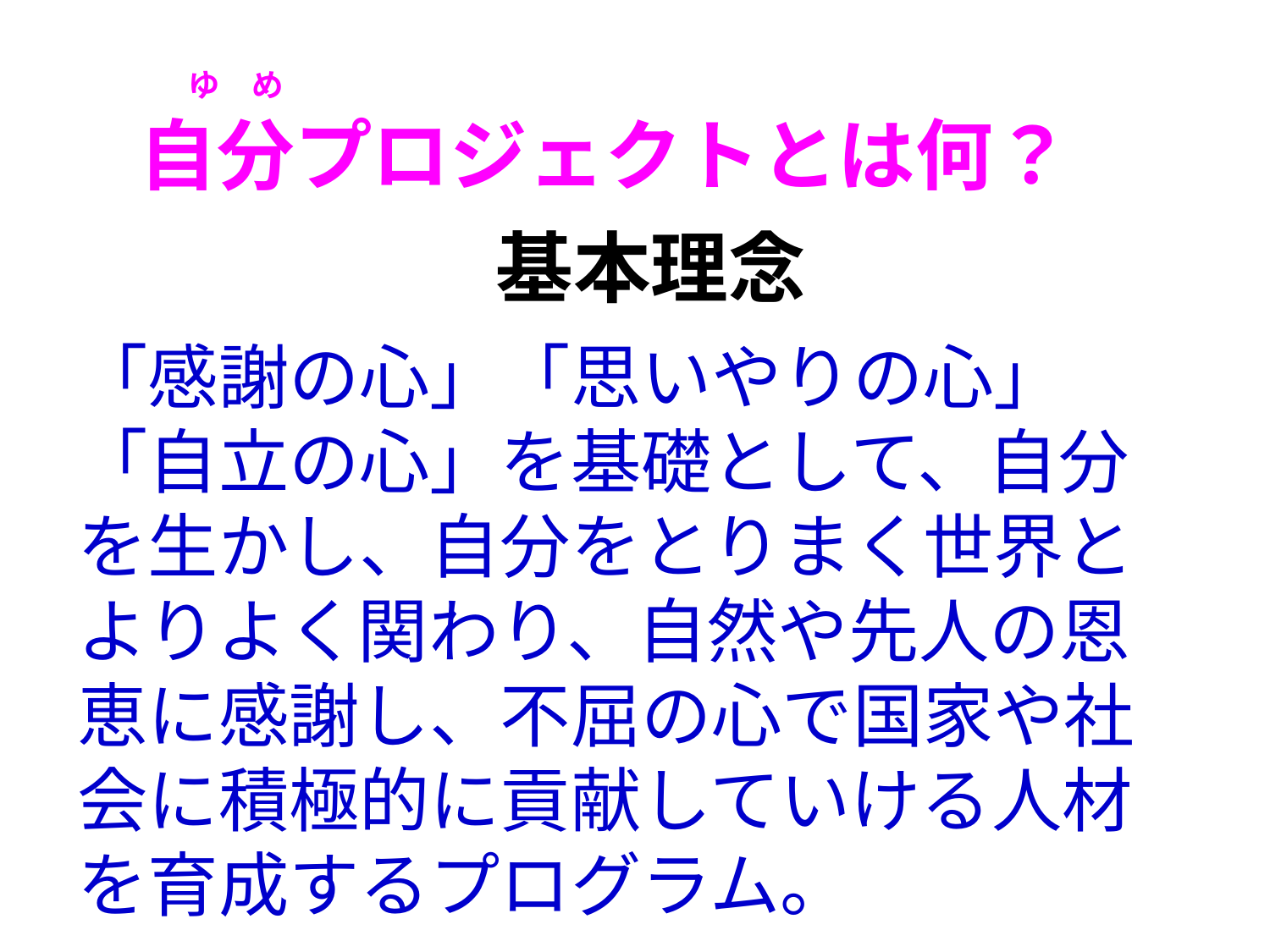

ゆ　め
自分プロジェクトとは何？
基本理念
「感謝の心」「思いやりの心」「自立の心」を基礎として、自分を生かし、自分をとりまく世界とよりよく関わり、自然や先人の恩恵に感謝し、不屈の心で国家や社会に積極的に貢献していける人材を育成するプログラム。